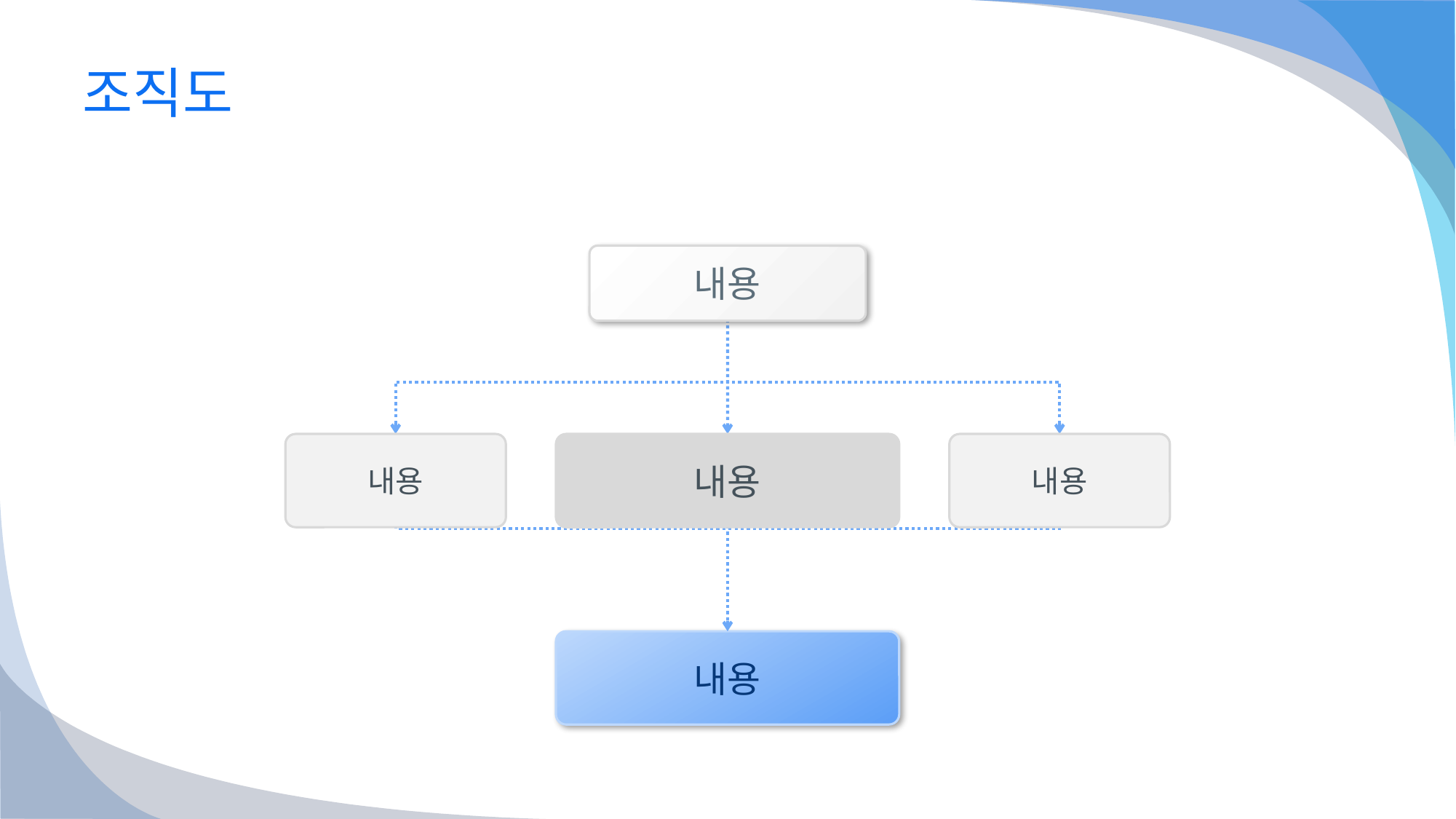

# 조직도
내용
내용
내용
내용
내용